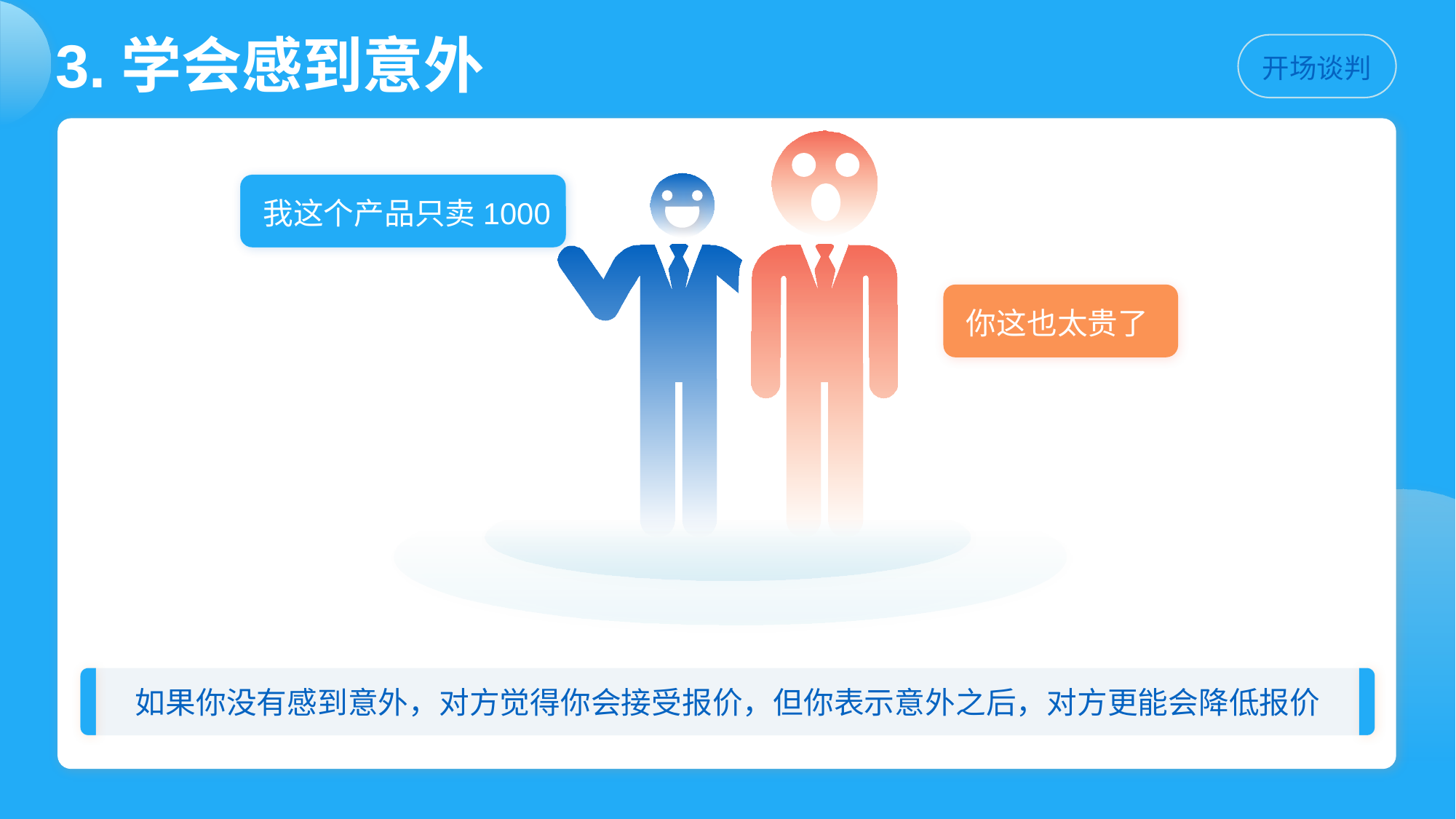

3.学会感到意外
开场谈判

我这个产品只卖1000

你这也太贵了

如果你没有感到意外，对方觉得你会接受报价，但你表示意外之后，对方更能会降低报价